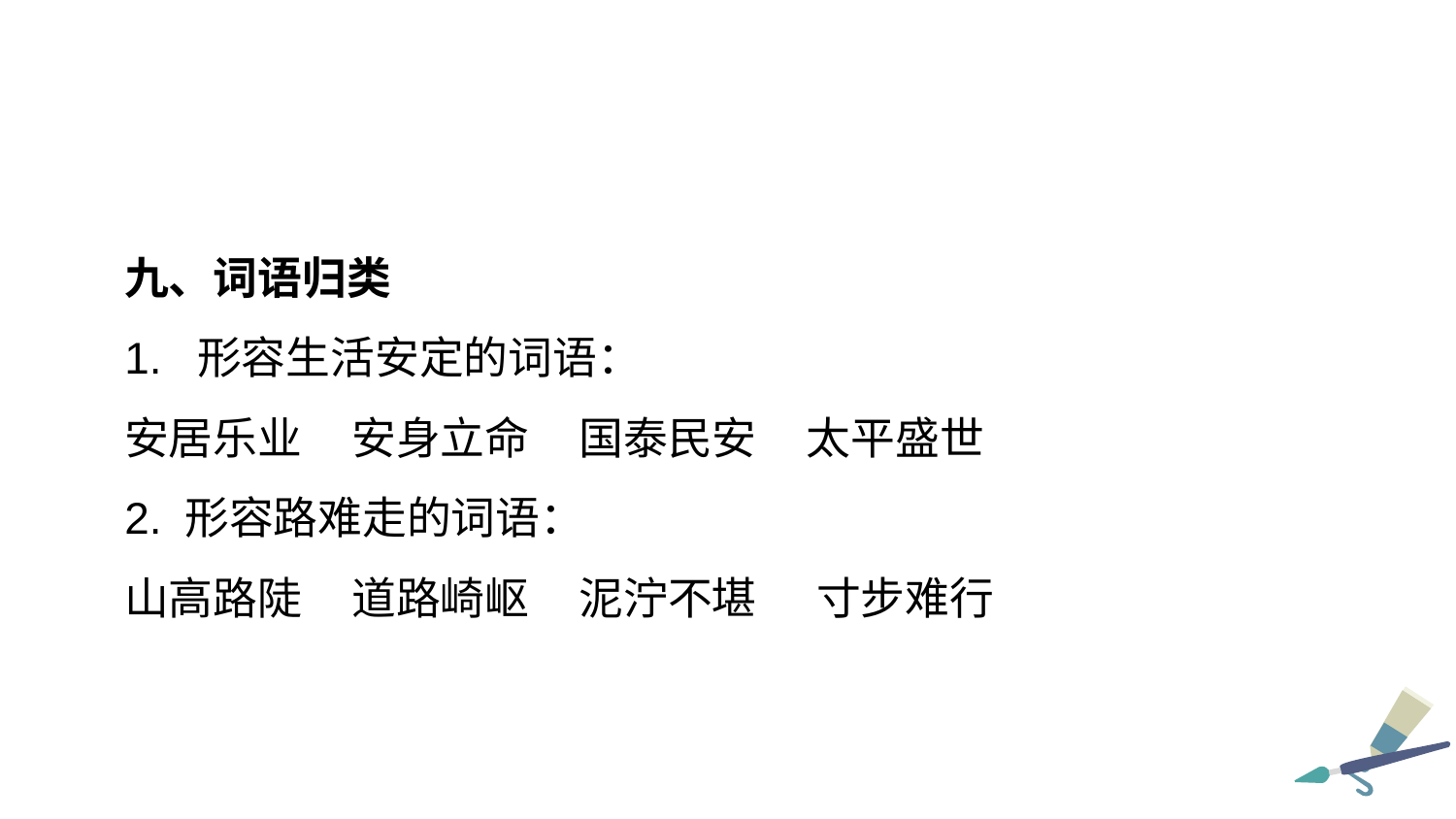

九、词语归类
形容生活安定的词语：
安居乐业     安身立命     国泰民安     太平盛世
2. 形容路难走的词语：
山高路陡     道路崎岖     泥泞不堪      寸步难行